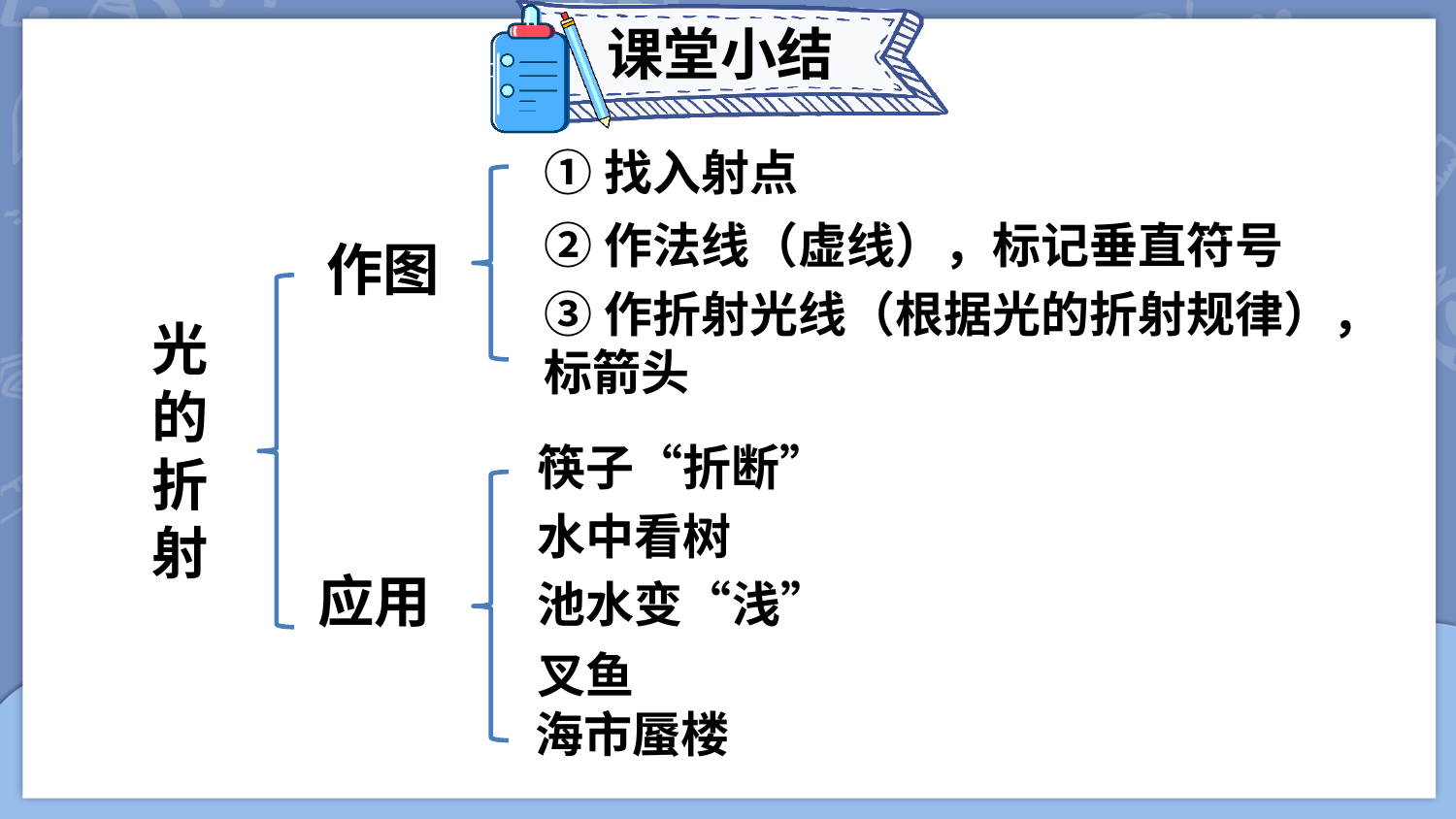

课堂小结
①找入射点

②作法线（虚线），标记垂直符号
作图

③作折射光线（根据光的折射规律），标箭头
光的折射
筷子“折断”

水中看树
应用
池水变“浅”
叉鱼
海市蜃楼